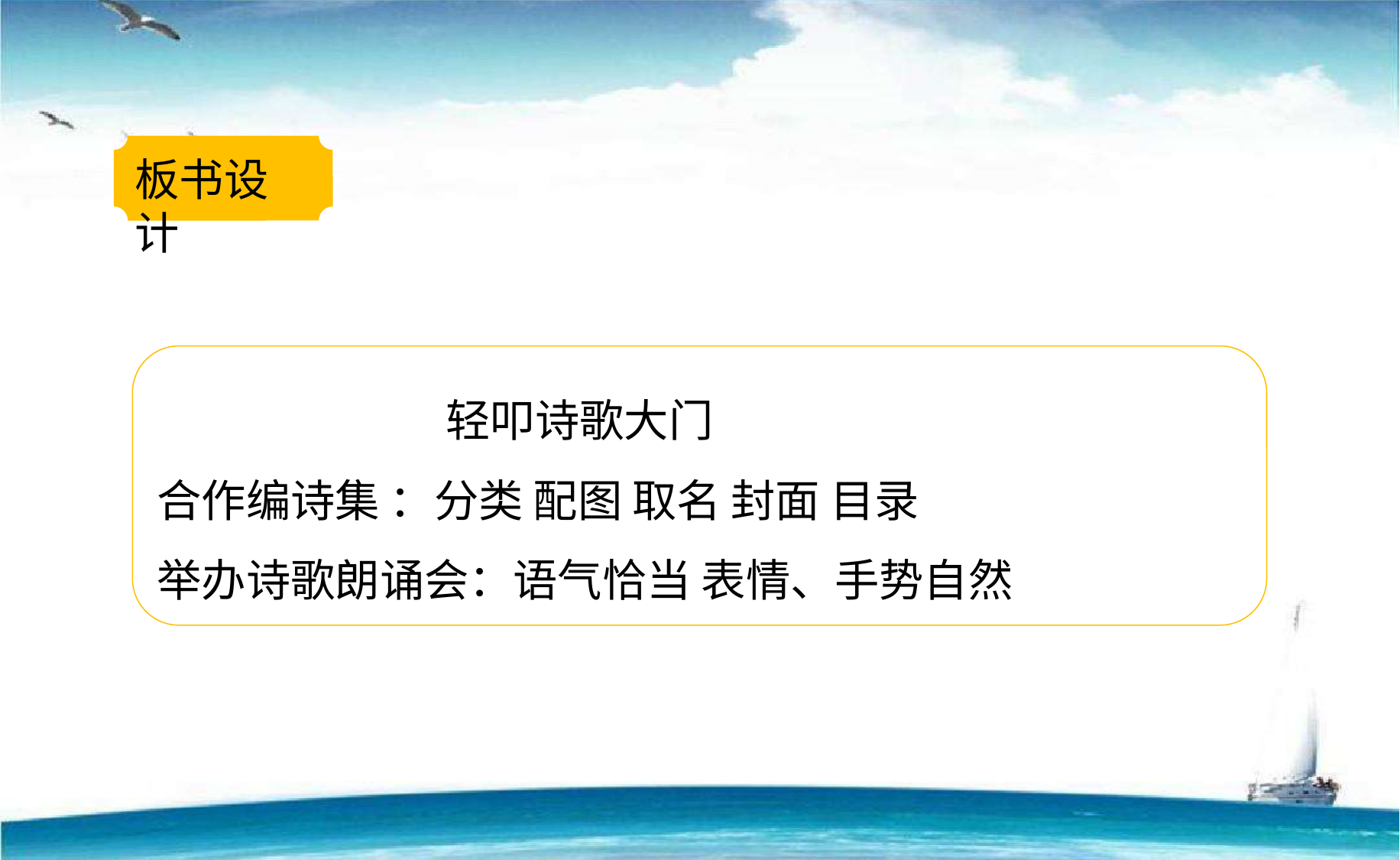

板书设计
                            轻叩诗歌大门
合作编诗集 ：分类 配图 取名 封面 目录
举办诗歌朗诵会：语气恰当 表情、手势自然